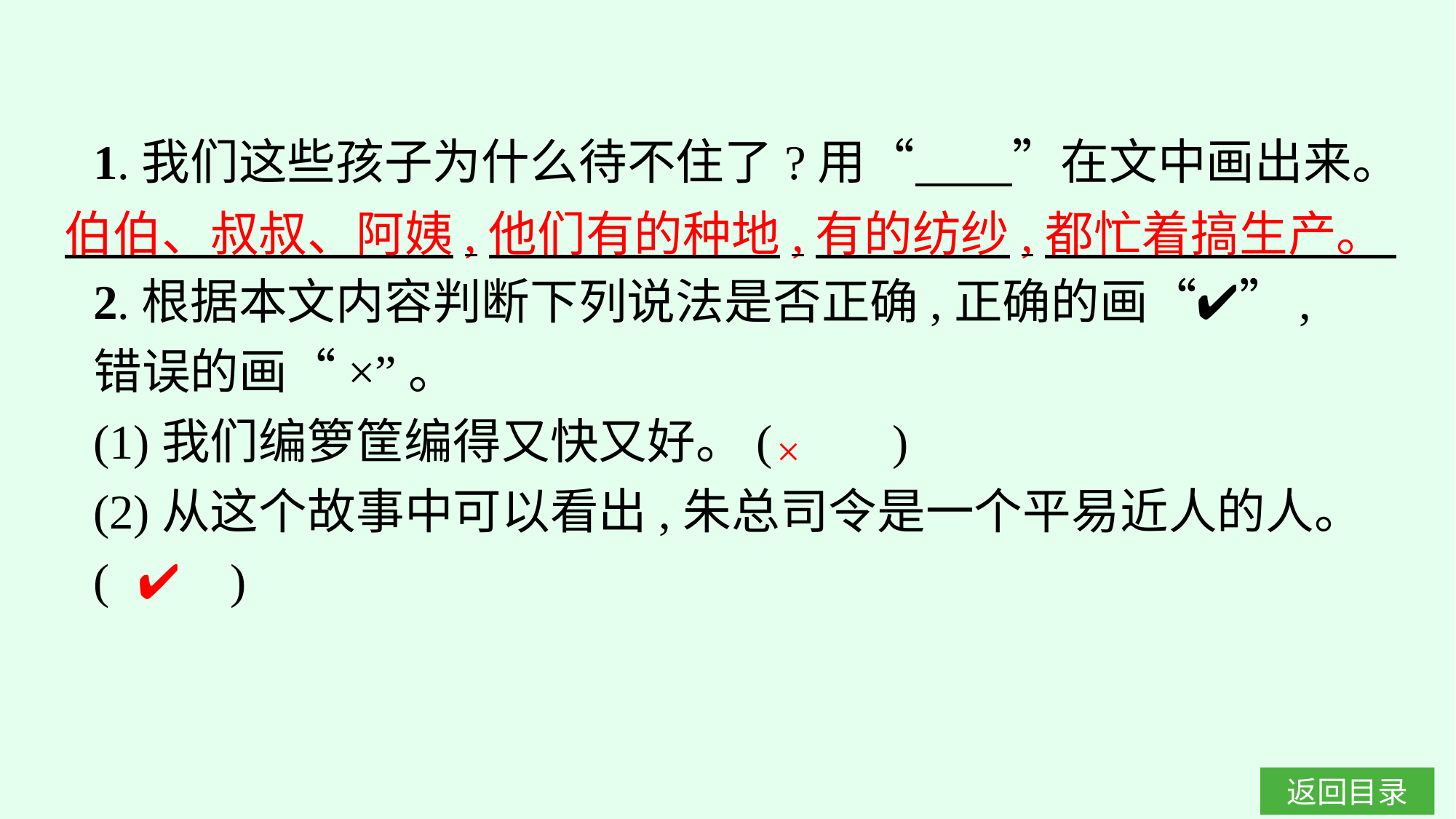

1.我们这些孩子为什么待不住了?用“　　”在文中画出来。

2.根据本文内容判断下列说法是否正确,正确的画“✔”,错误的画“×”。
(1)我们编箩筐编得又快又好。(　　)
(2)从这个故事中可以看出,朱总司令是一个平易近人的人。(　　)
伯伯、叔叔、阿姨,他们有的种地,有的纺纱,都忙着搞生产。
×
✔